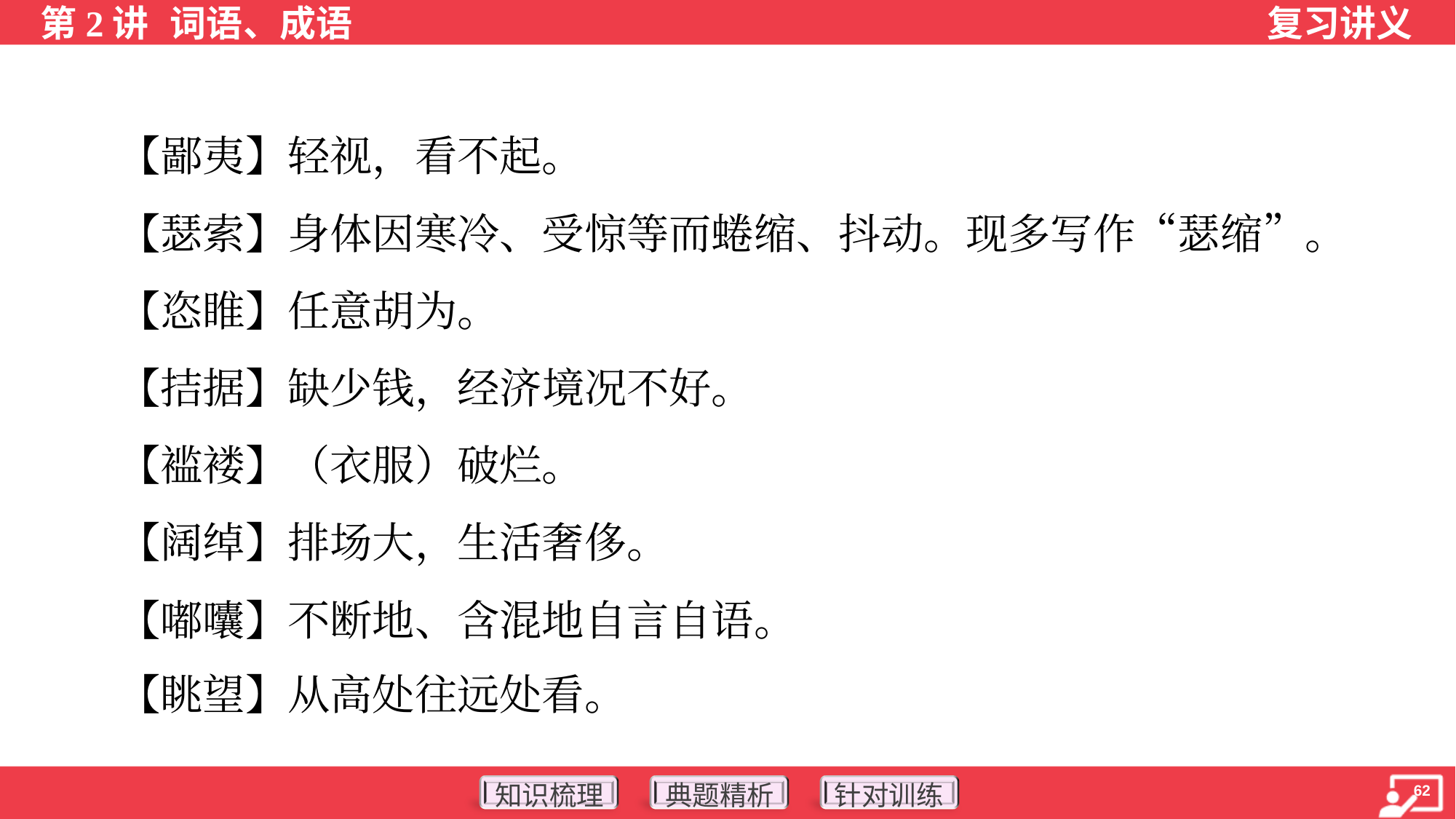

【鄙夷】轻视，看不起。
    【瑟索】身体因寒冷、受惊等而蜷缩、抖动。现多写作“瑟缩”。
    【恣睢】任意胡为。
    【拮据】缺少钱，经济境况不好。
    【褴褛】（衣服）破烂。
    【阔绰】排场大，生活奢侈。
    【嘟囔】不断地、含混地自言自语。
    【眺望】从高处往远处看。